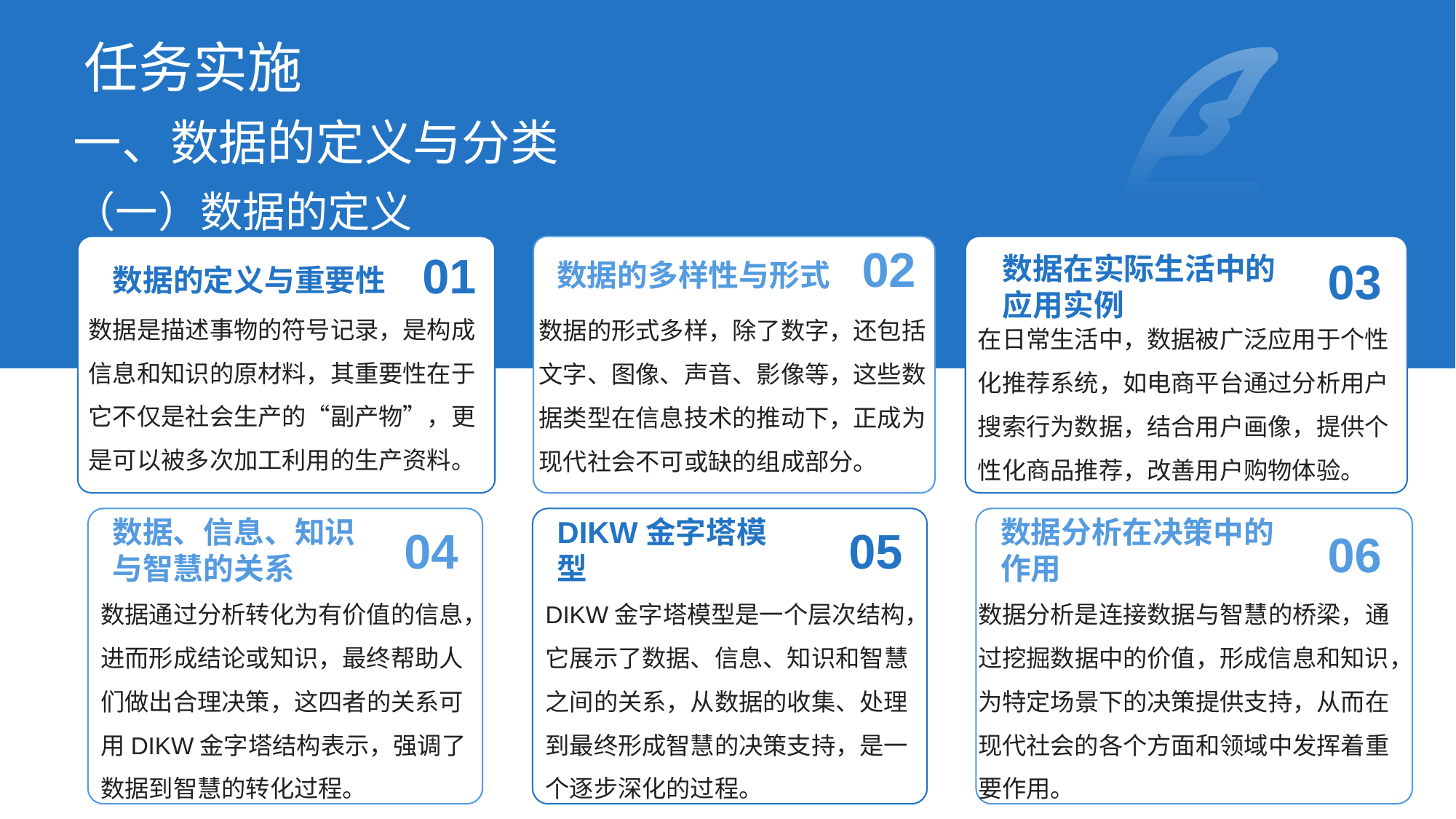

任务实施

# 一、数据的定义与分类 （一）数据的定义

01
数据的多样性与形式
02
03
数据在实际生活中的应用实例
数据的定义与重要性
数据是描述事物的符号记录，是构成信息和知识的原材料，其重要性在于它不仅是社会生产的“副产物”，更是可以被多次加工利用的生产资料。
数据的形式多样，除了数字，还包括文字、图像、声音、影像等，这些数据类型在信息技术的推动下，正成为现代社会不可或缺的组成部分。
在日常生活中，数据被广泛应用于个性化推荐系统，如电商平台通过分析用户搜索行为数据，结合用户画像，提供个性化商品推荐，改善用户购物体验。

04
DIKW金字塔模型
05
数据、信息、知识与智慧的关系
数据分析在决策中的作用
06
数据通过分析转化为有价值的信息，进而形成结论或知识，最终帮助人们做出合理决策，这四者的关系可用DIKW金字塔结构表示，强调了数据到智慧的转化过程。
DIKW金字塔模型是一个层次结构，它展示了数据、信息、知识和智慧之间的关系，从数据的收集、处理到最终形成智慧的决策支持，是一个逐步深化的过程。
数据分析是连接数据与智慧的桥梁，通过挖掘数据中的价值，形成信息和知识，为特定场景下的决策提供支持，从而在现代社会的各个方面和领域中发挥着重要作用。